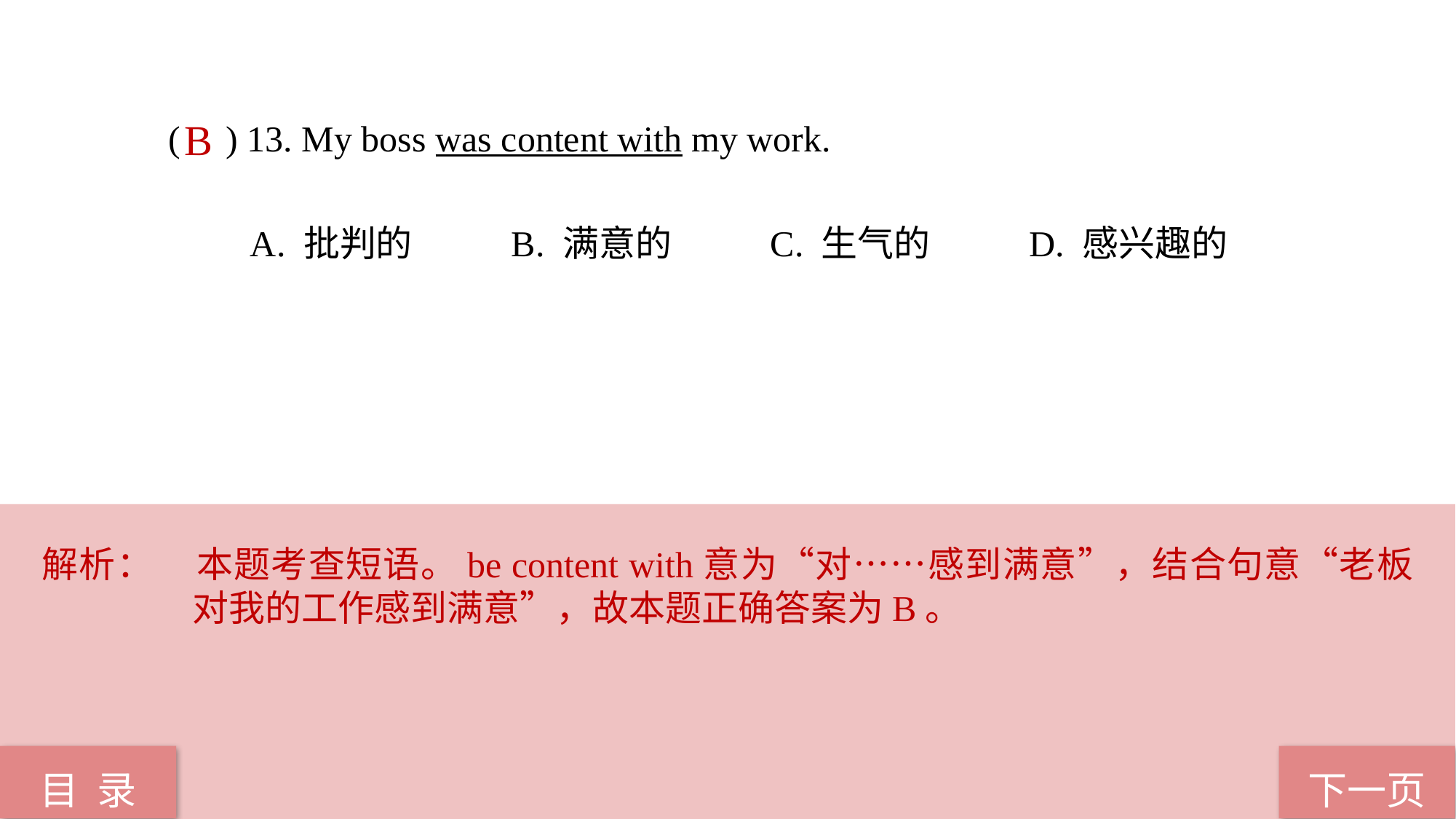

(     ) 13. My boss was content with my work.

         A. 批判的           B. 满意的           C. 生气的           D. 感兴趣的
B
解析：	本题考查短语。be content with意为“对……感到满意”，结合句意“老板对我的工作感到满意”，故本题正确答案为B。